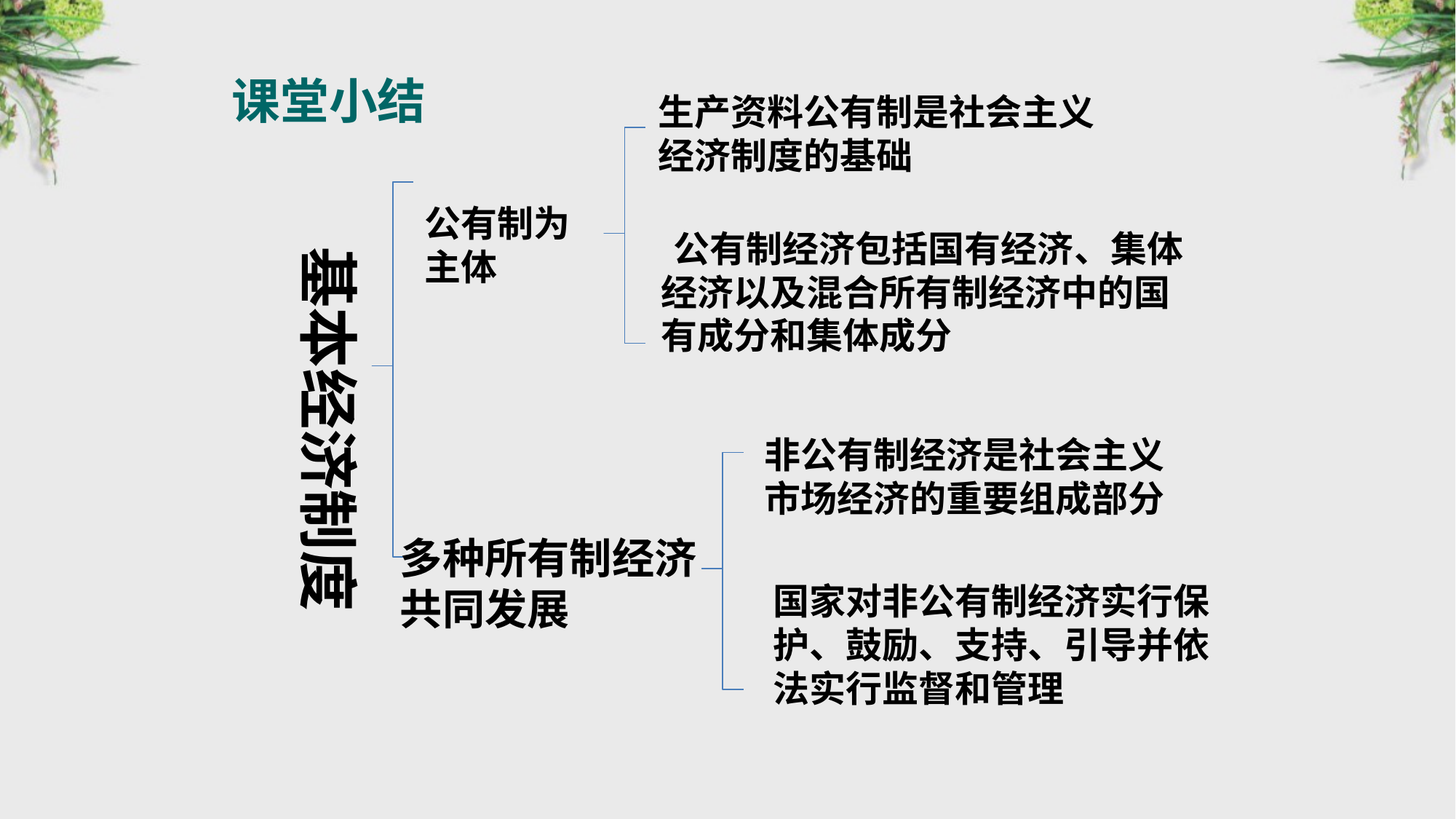

课堂小结
生产资料公有制是社会主义经济制度的基础

公有制为主体
 公有制经济包括国有经济、集体经济以及混合所有制经济中的国有成分和集体成分
基本经济制度
非公有制经济是社会主义市场经济的重要组成部分

多种所有制经济共同发展
国家对非公有制经济实行保护、鼓励、支持、引导并依法实行监督和管理